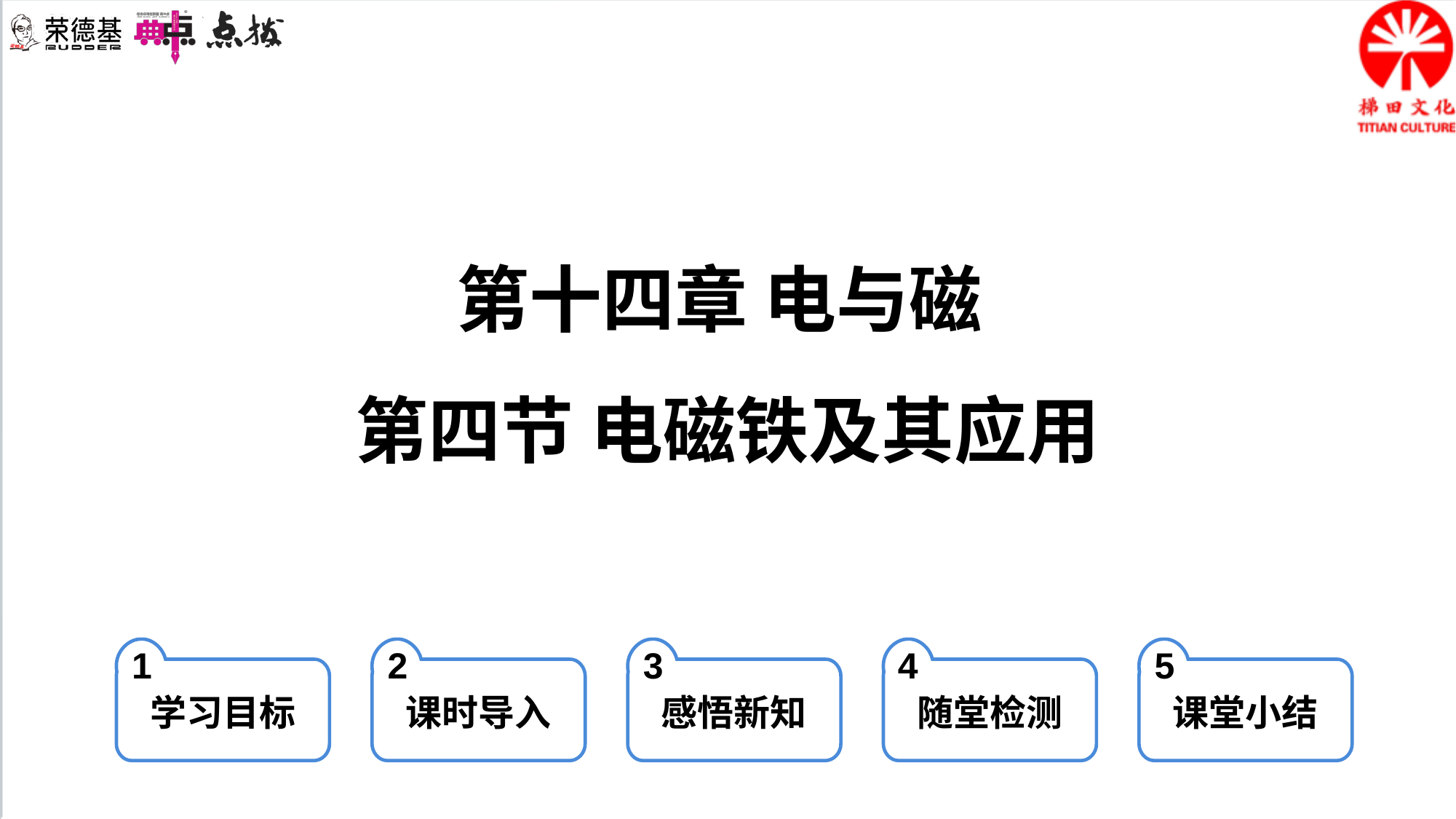

第十四章 电与磁
第四节 电磁铁及其应用
1

学习目标
2

课时导入
3

感悟新知
4

随堂检测
5

课堂小结